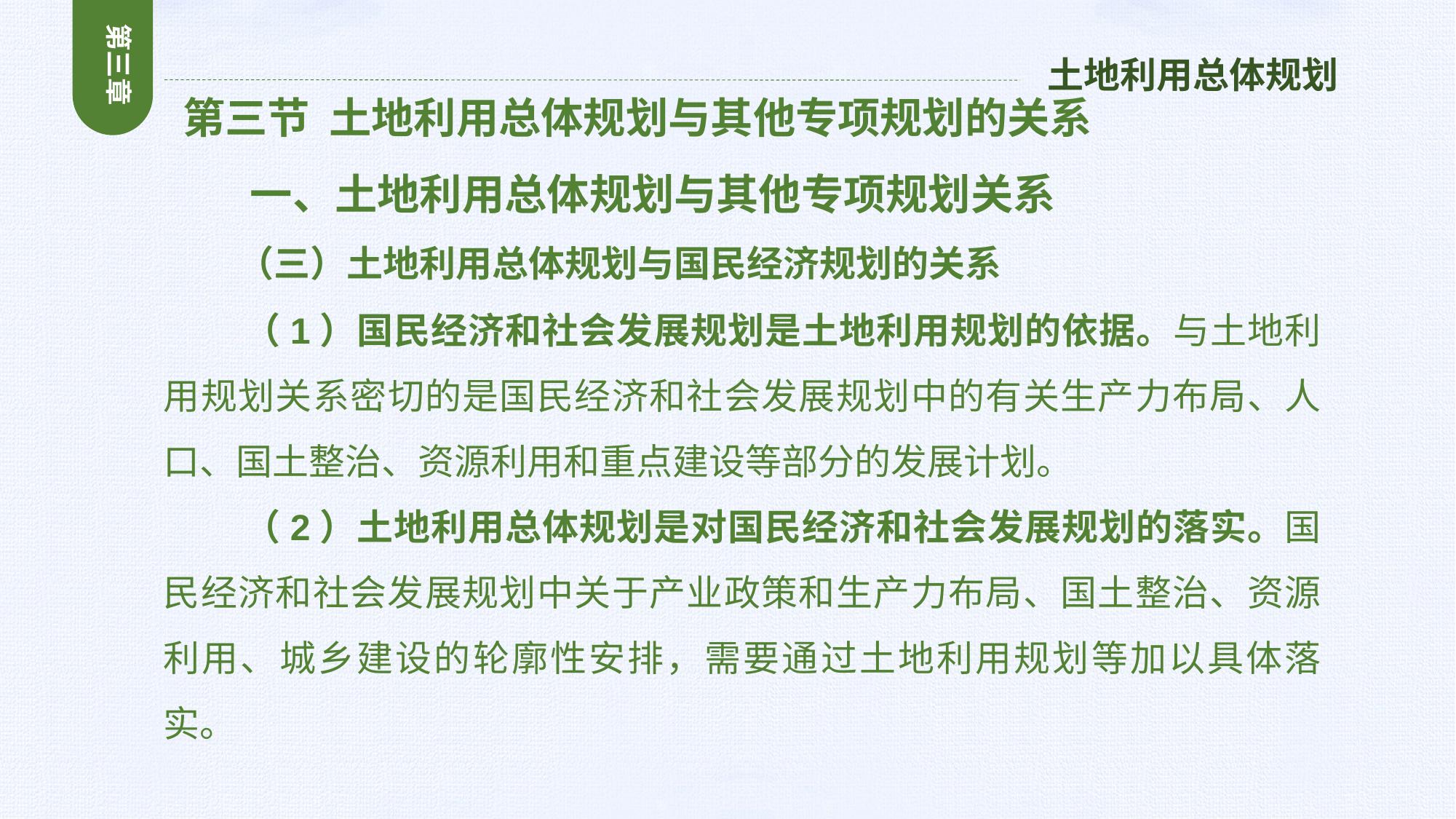

第三章
土地利用总体规划
 第三节  土地利用总体规划与其他专项规划的关系
        一、土地利用总体规划与其他专项规划关系
        （三）土地利用总体规划与国民经济规划的关系

        （1）国民经济和社会发展规划是土地利用规划的依据。与土地利用规划关系密切的是国民经济和社会发展规划中的有关生产力布局、人口、国土整治、资源利用和重点建设等部分的发展计划。
        （2）土地利用总体规划是对国民经济和社会发展规划的落实。国民经济和社会发展规划中关于产业政策和生产力布局、国土整治、资源利用、城乡建设的轮廓性安排，需要通过土地利用规划等加以具体落实。